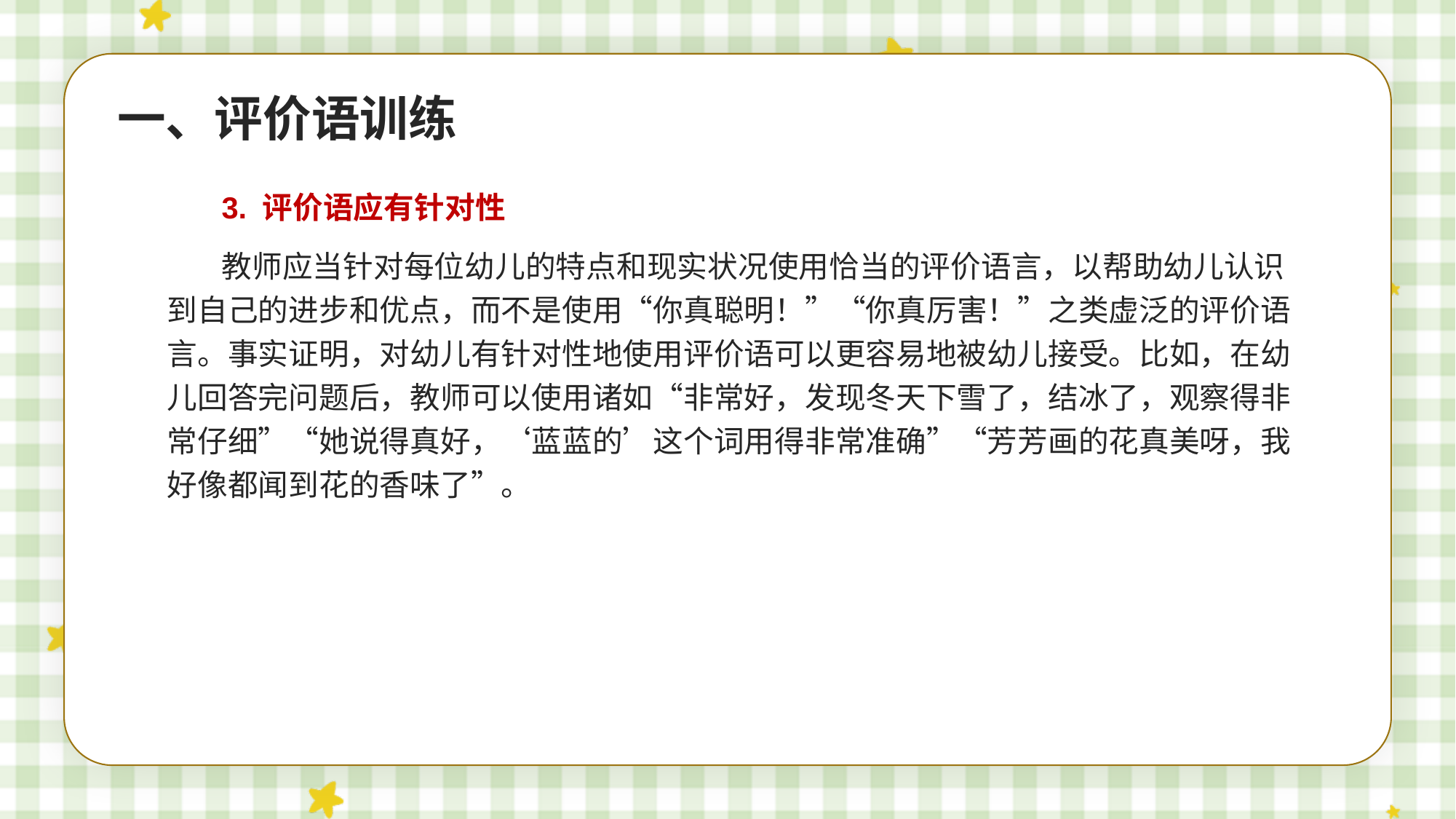

一、评价语训练
3. 评价语应有针对性
教师应当针对每位幼儿的特点和现实状况使用恰当的评价语言，以帮助幼儿认识到自己的进步和优点，而不是使用“你真聪明！”“你真厉害！”之类虚泛的评价语言。事实证明，对幼儿有针对性地使用评价语可以更容易地被幼儿接受。比如，在幼儿回答完问题后，教师可以使用诸如“非常好，发现冬天下雪了，结冰了，观察得非常仔细”“她说得真好，‘蓝蓝的’这个词用得非常准确”“芳芳画的花真美呀，我好像都闻到花的香味了”。